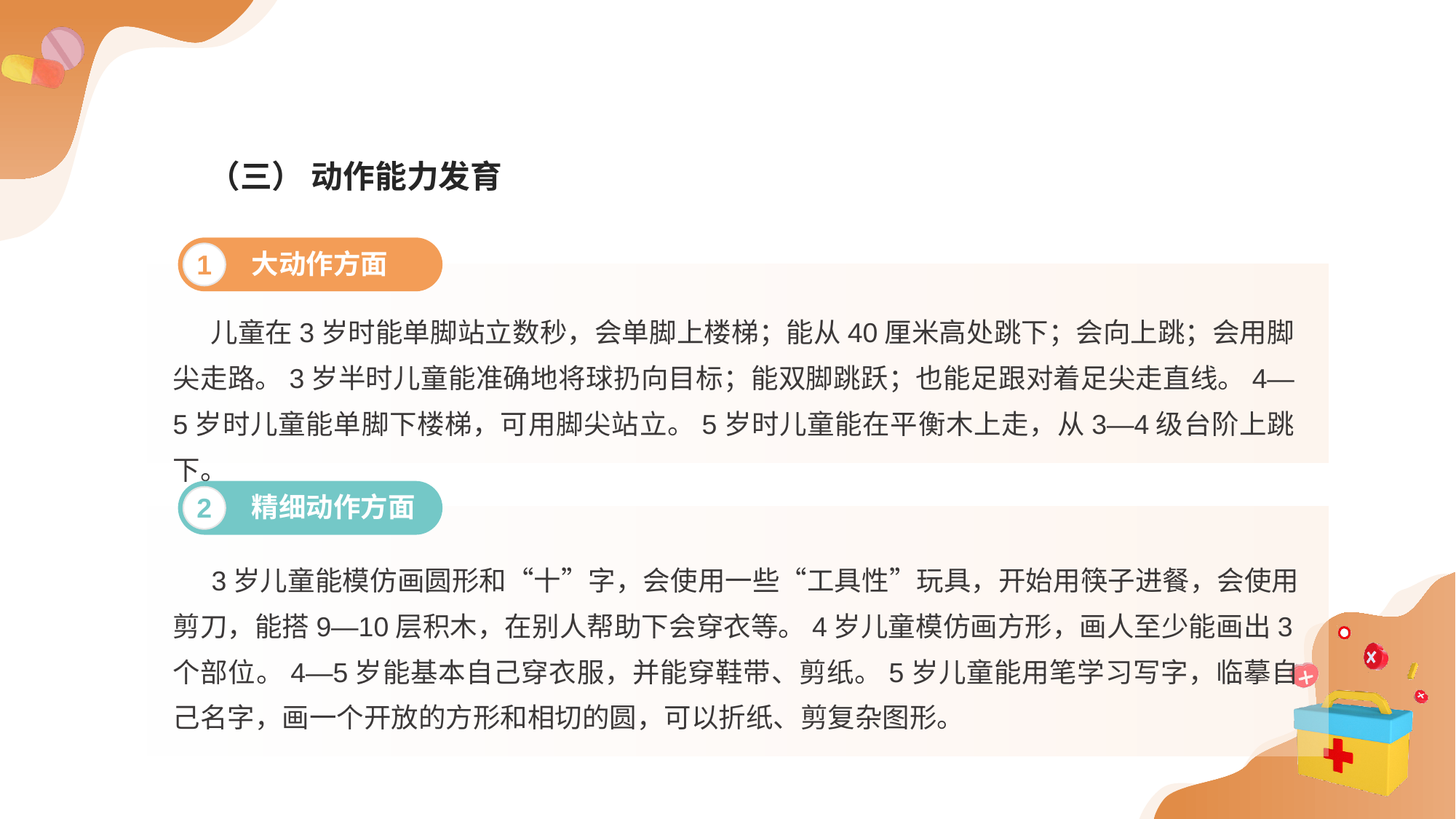

（三） 动作能力发育

大动作方面

1

     儿童在3岁时能单脚站立数秒，会单脚上楼梯；能从40厘米高处跳下；会向上跳；会用脚尖走路。3岁半时儿童能准确地将球扔向目标；能双脚跳跃；也能足跟对着足尖走直线。4—5岁时儿童能单脚下楼梯，可用脚尖站立。5岁时儿童能在平衡木上走，从3—4级台阶上跳下。

精细动作方面

2

     3岁儿童能模仿画圆形和“十”字，会使用一些“工具性”玩具，开始用筷子进餐，会使用剪刀，能搭9—10层积木，在别人帮助下会穿衣等。4岁儿童模仿画方形，画人至少能画出3个部位。4—5岁能基本自己穿衣服，并能穿鞋带、剪纸。5岁儿童能用笔学习写字，临摹自己名字，画一个开放的方形和相切的圆，可以折纸、剪复杂图形。